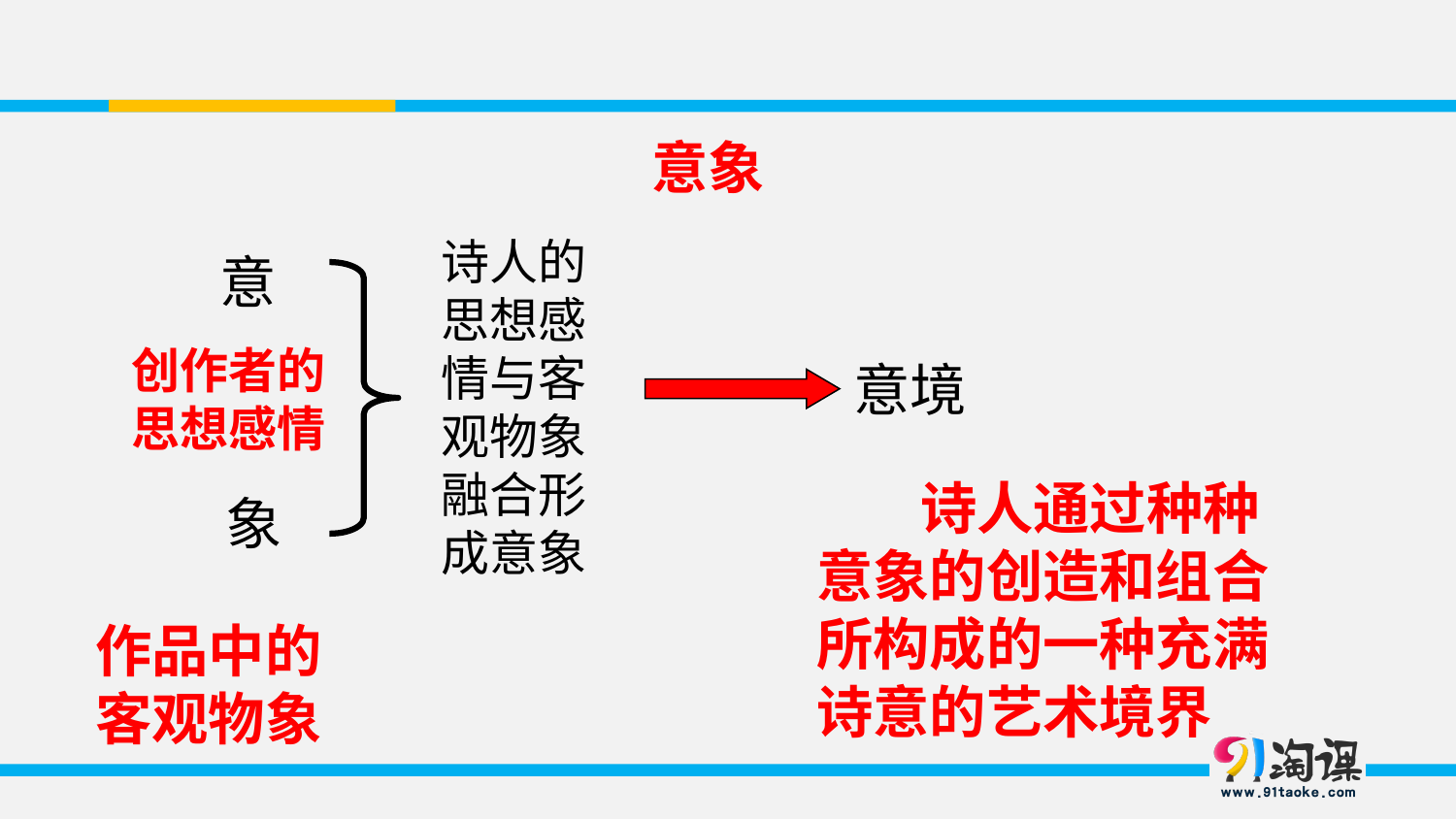

意象
诗人的思想感情与客观物象融合形成意象
意

创作者的思想感情
意境

       诗人通过种种意象的创造和组合所构成的一种充满诗意的艺术境界
象
作品中的客观物象